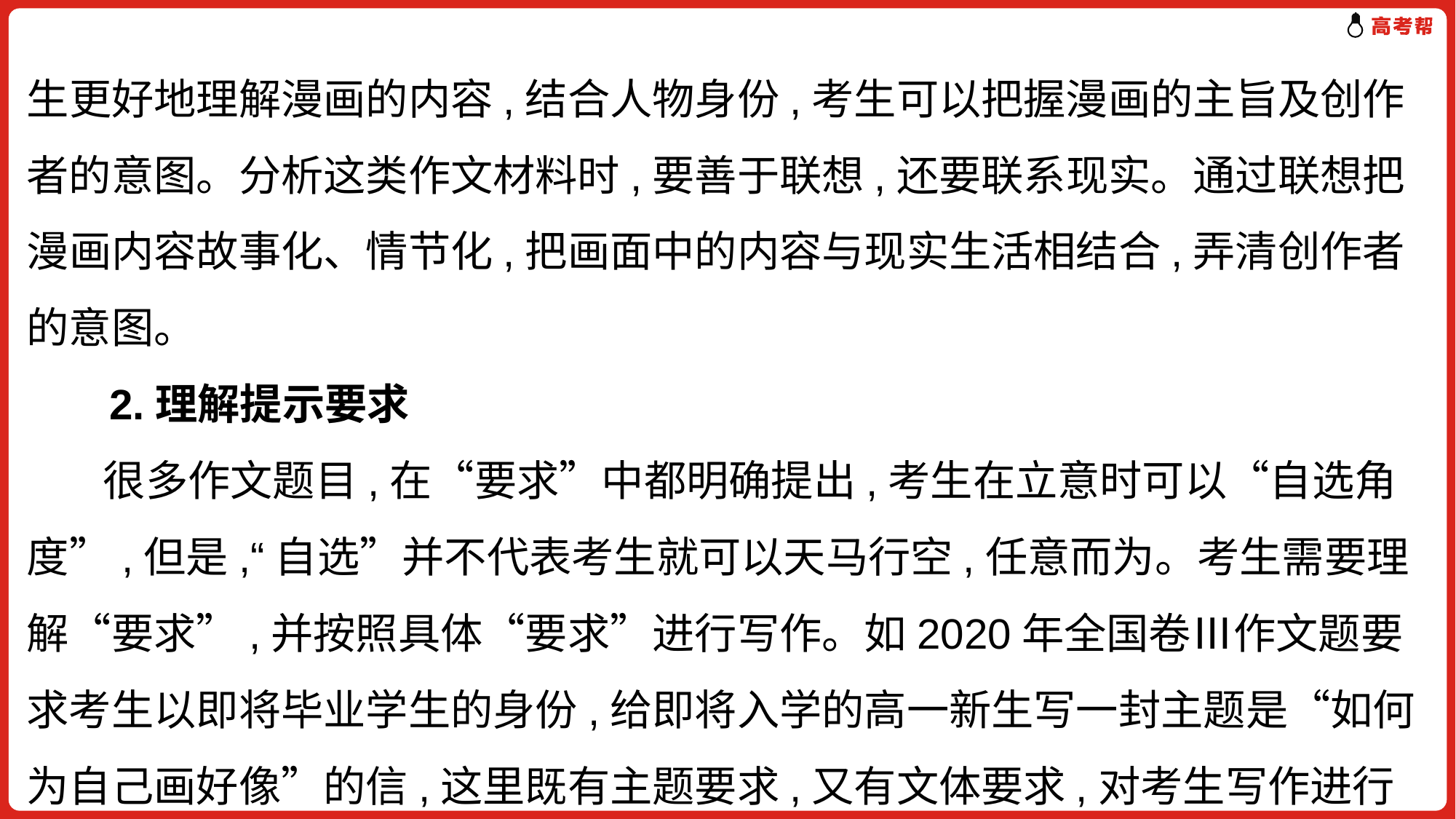

生更好地理解漫画的内容,结合人物身份,考生可以把握漫画的主旨及创作者的意图。分析这类作文材料时,要善于联想,还要联系现实。通过联想把漫画内容故事化、情节化,把画面中的内容与现实生活相结合,弄清创作者的意图。
       2.理解提示要求
       很多作文题目,在“要求”中都明确提出,考生在立意时可以“自选角度”,但是,“自选”并不代表考生就可以天马行空,任意而为。考生需要理解“要求”,并按照具体“要求”进行写作。如2020年全国卷Ⅲ作文题要求考生以即将毕业学生的身份,给即将入学的高一新生写一封主题是“如何为自己画好像”的信,这里既有主题要求,又有文体要求,对考生写作进行了特定
限制。